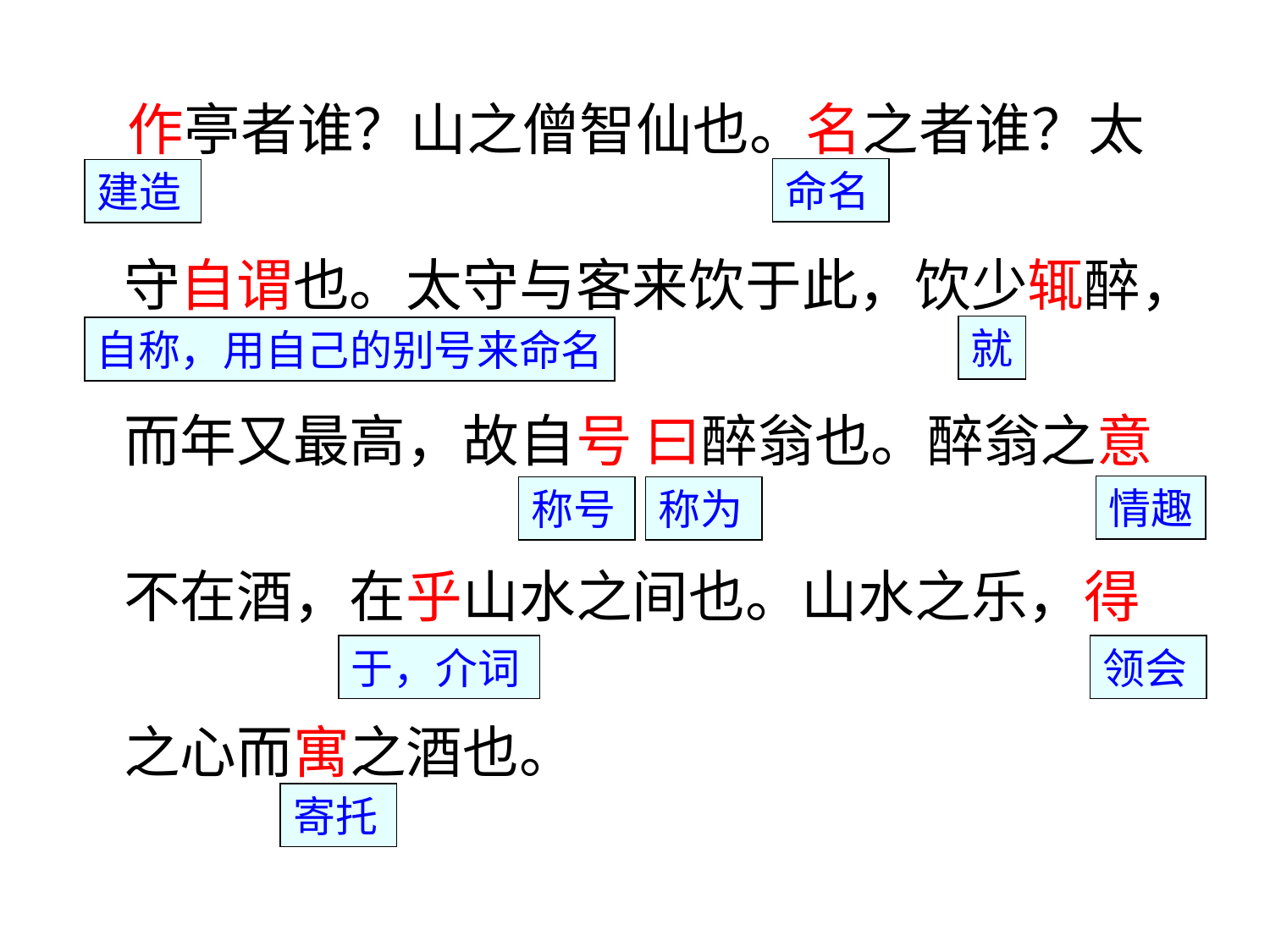

作亭者谁？山之僧智仙也。名之者谁？太守自谓也。太守与客来饮于此，饮少辄醉，而年又最高，故自号 曰醉翁也。醉翁之意不在酒，在乎山水之间也。山水之乐，得之心而寓之酒也。

建造
命名
就
自称，用自己的别号来命名
称号
称为
情趣
于，介词
领会
寄托